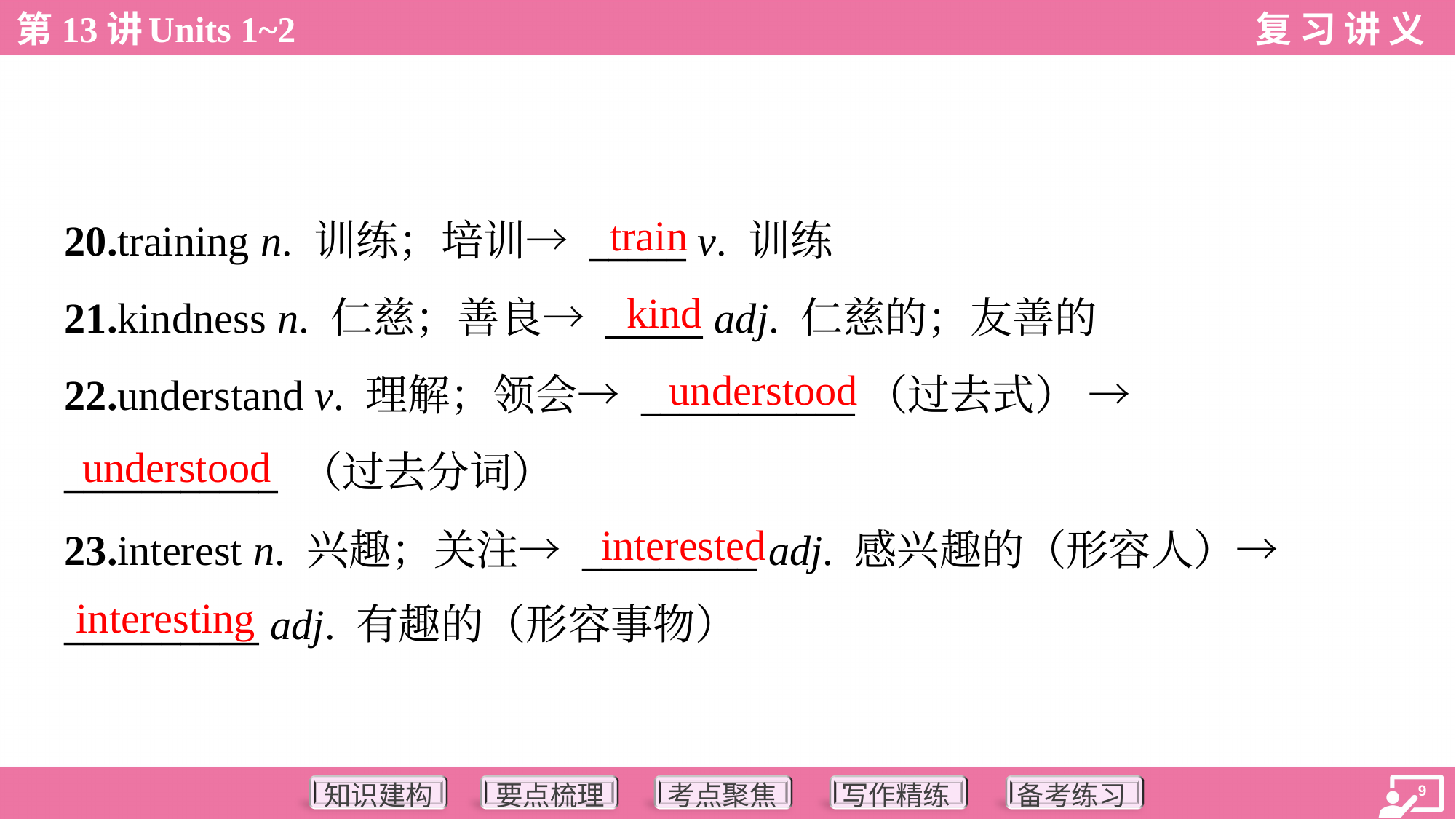

train
20.training n. 训练；培训→ _____ v. 训练
21.kindness n. 仁慈；善良→ _____ adj. 仁慈的；友善的
22.understand v. 理解；领会→ ___________（过去式） →
___________ （过去分词）
23.interest n. 兴趣；关注→ _________ adj. 感兴趣的（形容人）→
__________ adj. 有趣的（形容事物）
kind
understood
understood
interested
interesting